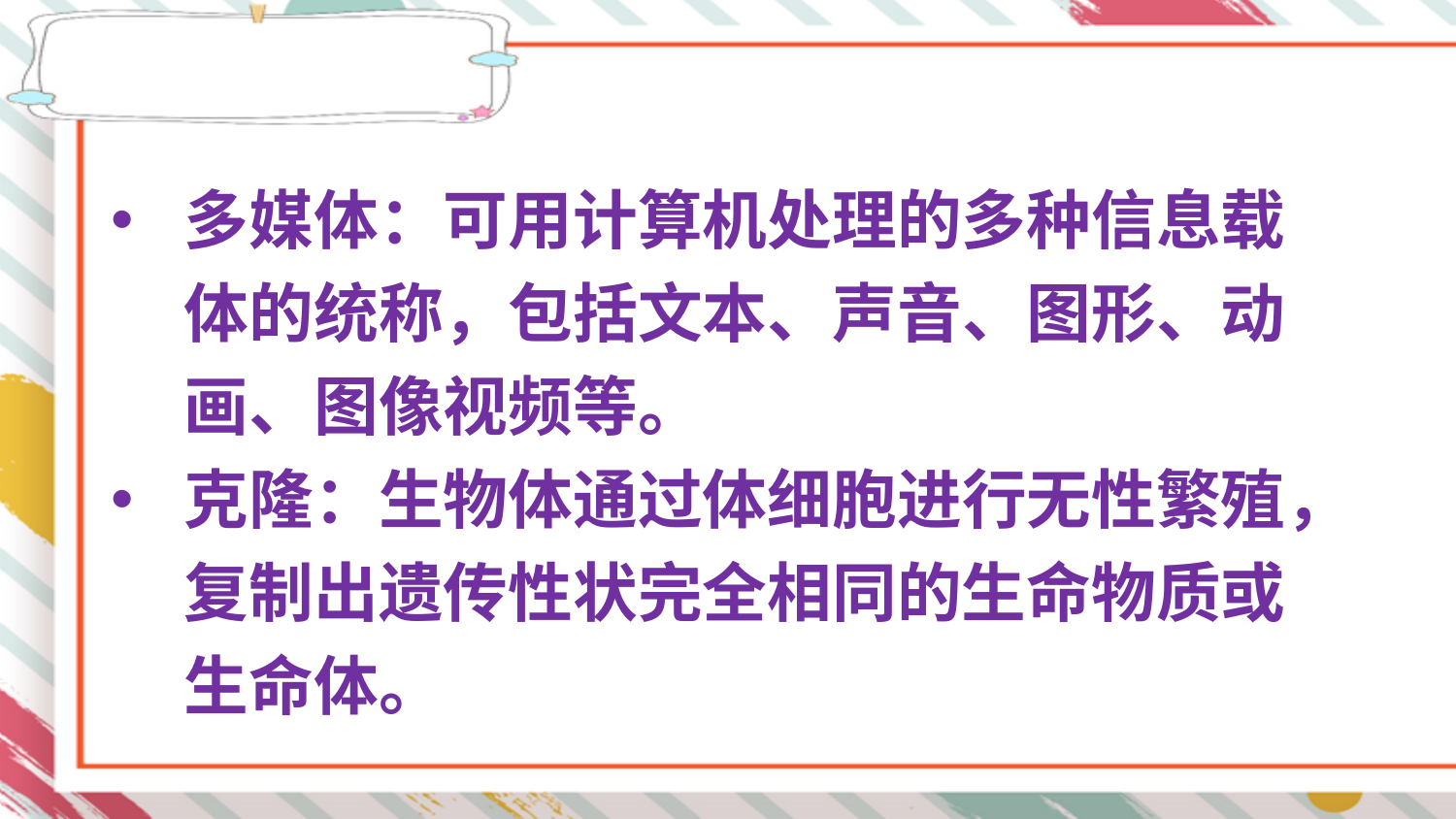

多媒体：可用计算机处理的多种信息载体的统称，包括文本、声音、图形、动画、图像视频等。
克隆：生物体通过体细胞进行无性繁殖，复制出遗传性状完全相同的生命物质或生命体。